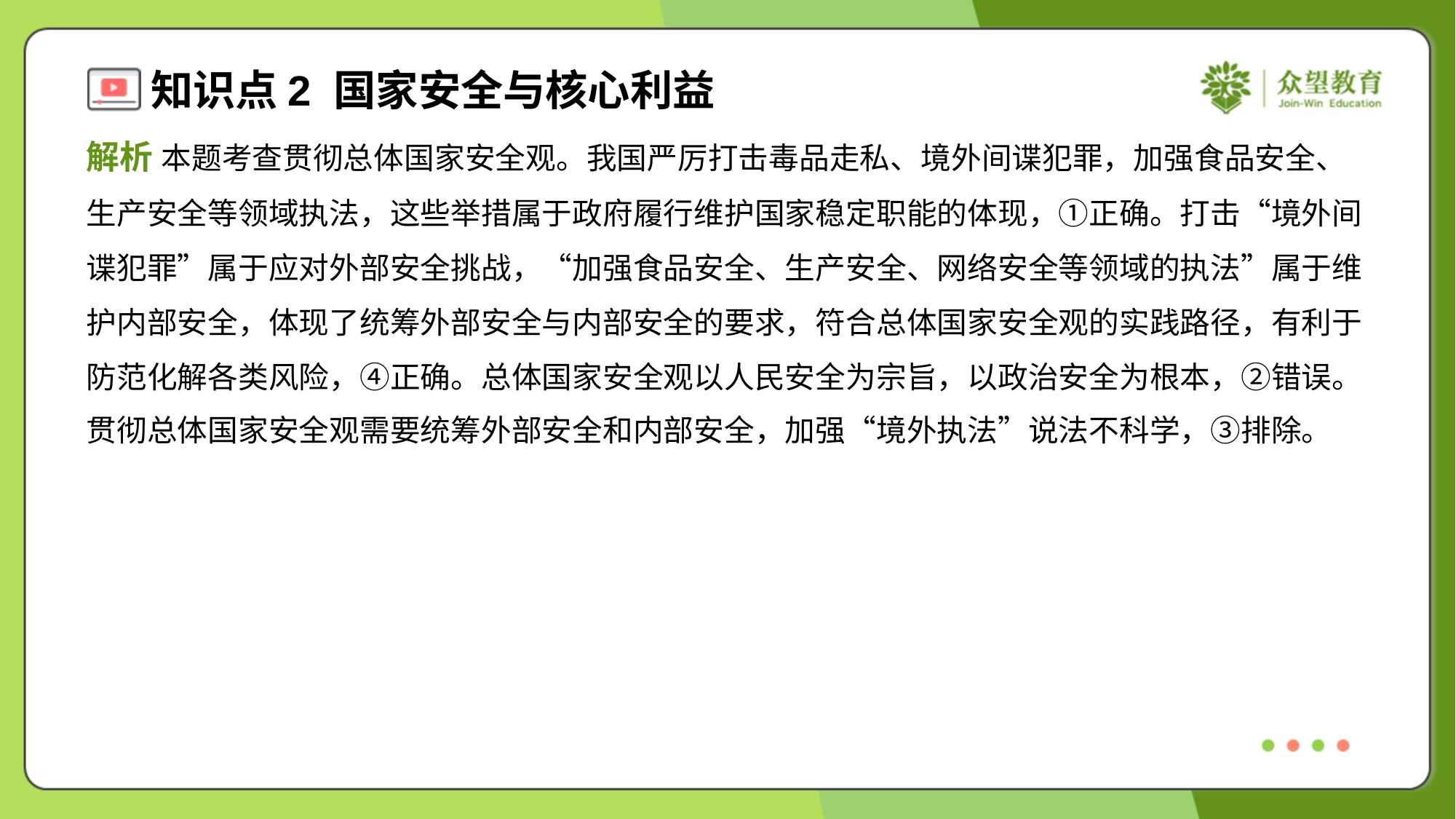

解析 本题考查贯彻总体国家安全观。我国严厉打击毒品走私、境外间谍犯罪，加强食品安全、
生产安全等领域执法，这些举措属于政府履行维护国家稳定职能的体现，①正确。打击“境外间
谍犯罪”属于应对外部安全挑战，“加强食品安全、生产安全、网络安全等领域的执法”属于维
护内部安全，体现了统筹外部安全与内部安全的要求，符合总体国家安全观的实践路径，有利于
防范化解各类风险，④正确。总体国家安全观以人民安全为宗旨，以政治安全为根本，②错误。
贯彻总体国家安全观需要统筹外部安全和内部安全，加强“境外执法”说法不科学，③排除。